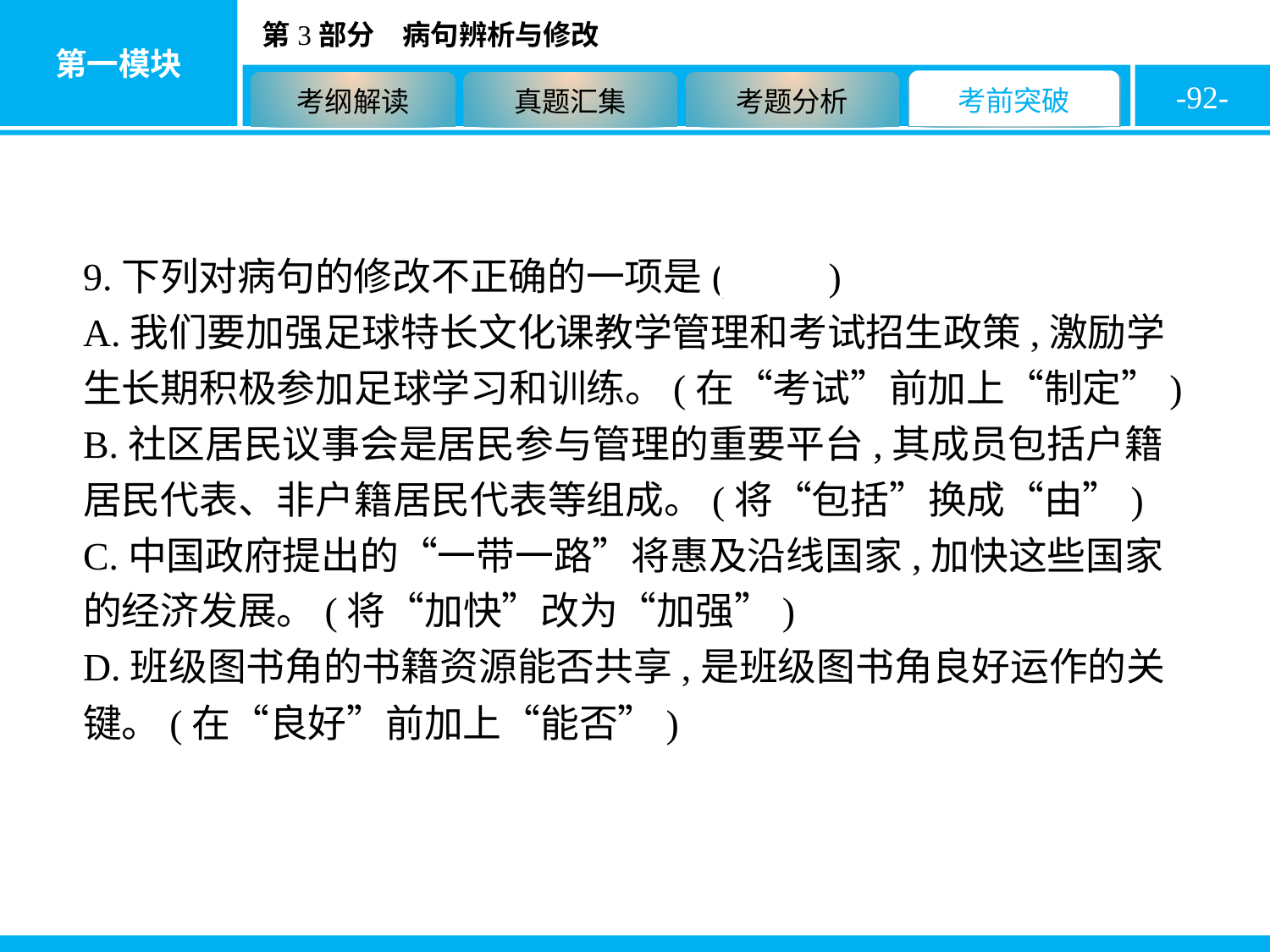

-92-
9.下列对病句的修改不正确的一项是(    C    )
A.我们要加强足球特长文化课教学管理和考试招生政策,激励学生长期积极参加足球学习和训练。(在“考试”前加上“制定”)
B.社区居民议事会是居民参与管理的重要平台,其成员包括户籍居民代表、非户籍居民代表等组成。(将“包括”换成“由”)
C.中国政府提出的“一带一路”将惠及沿线国家,加快这些国家的经济发展。(将“加快”改为“加强”)
D.班级图书角的书籍资源能否共享,是班级图书角良好运作的关键。(在“良好”前加上“能否”)